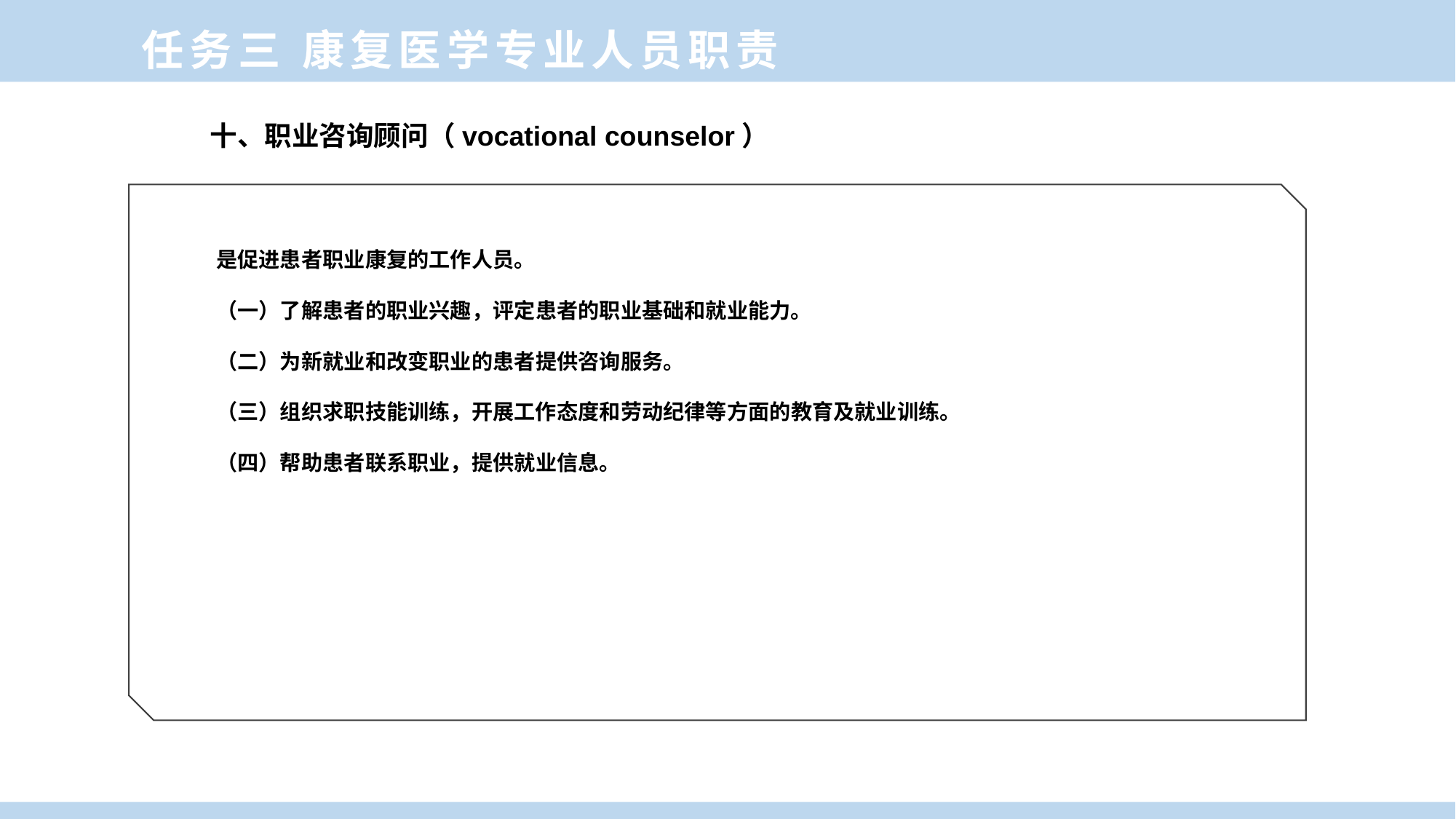

任务三 康复医学专业人员职责
十、职业咨询顾问（vocational counselor）

是促进患者职业康复的工作人员。
（一）了解患者的职业兴趣，评定患者的职业基础和就业能力。
（二）为新就业和改变职业的患者提供咨询服务。
（三）组织求职技能训练，开展工作态度和劳动纪律等方面的教育及就业训练。
（四）帮助患者联系职业，提供就业信息。